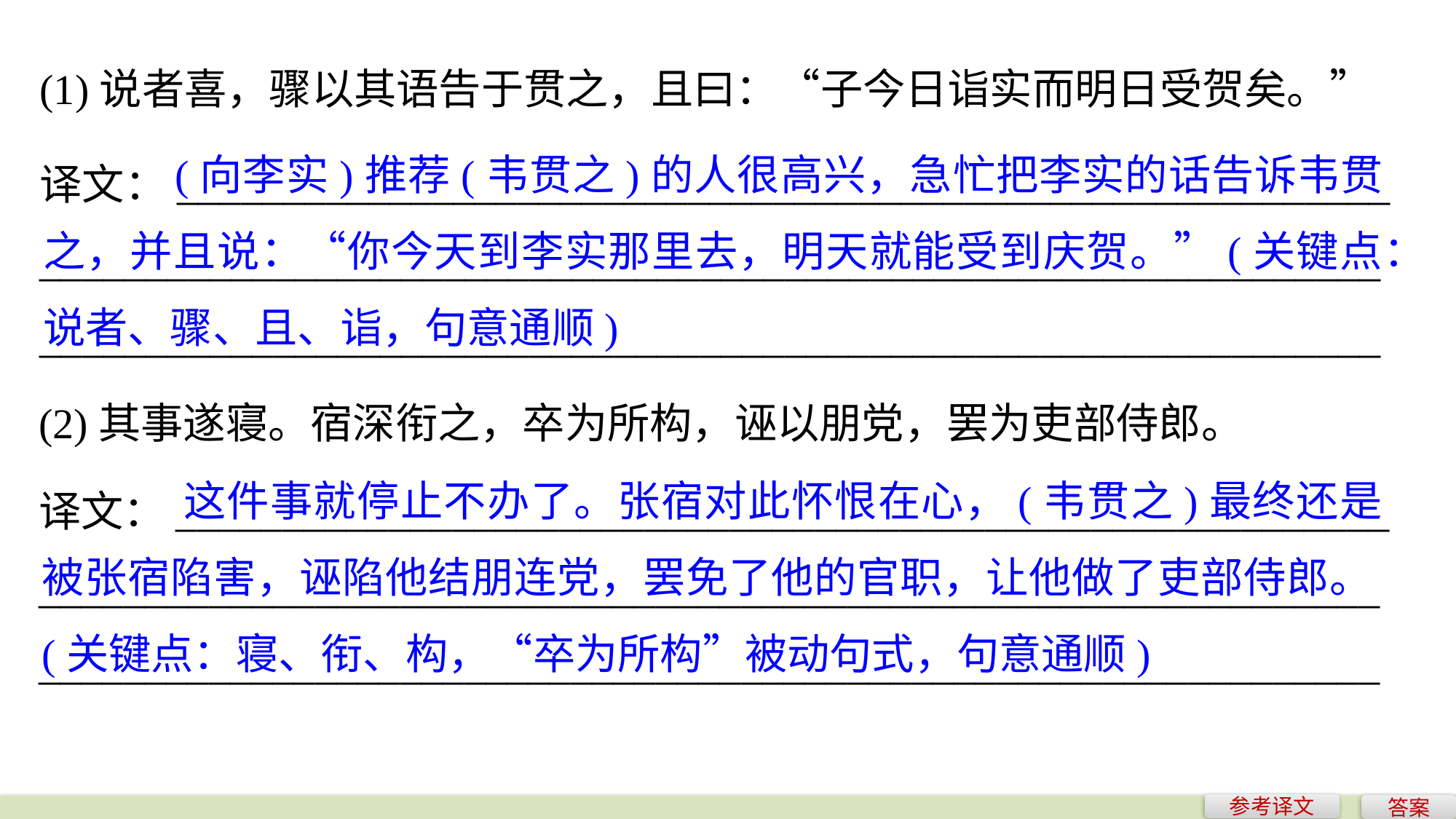

(1)说者喜，骤以其语告于贯之，且曰：“子今日诣实而明日受贺矣。”
	  (向李实)推荐(韦贯之)的人很高兴，急忙把李实的话告诉韦贯之，并且说：“你今天到李实那里去，明天就能受到庆贺。”(关键点：说者、骤、且、诣，句意通顺)
译文：_________________________________________________________
______________________________________________________________________________________________________________________________
(2)其事遂寝。宿深衔之，卒为所构，诬以朋党，罢为吏部侍郎。
	  这件事就停止不办了。张宿对此怀恨在心，(韦贯之)最终还是被张宿陷害，诬陷他结朋连党，罢免了他的官职，让他做了吏部侍郎。(关键点：寝、衔、构，“卒为所构”被动句式，句意通顺)
译文：_________________________________________________________
______________________________________________________________________________________________________________________________
参考译文
答案